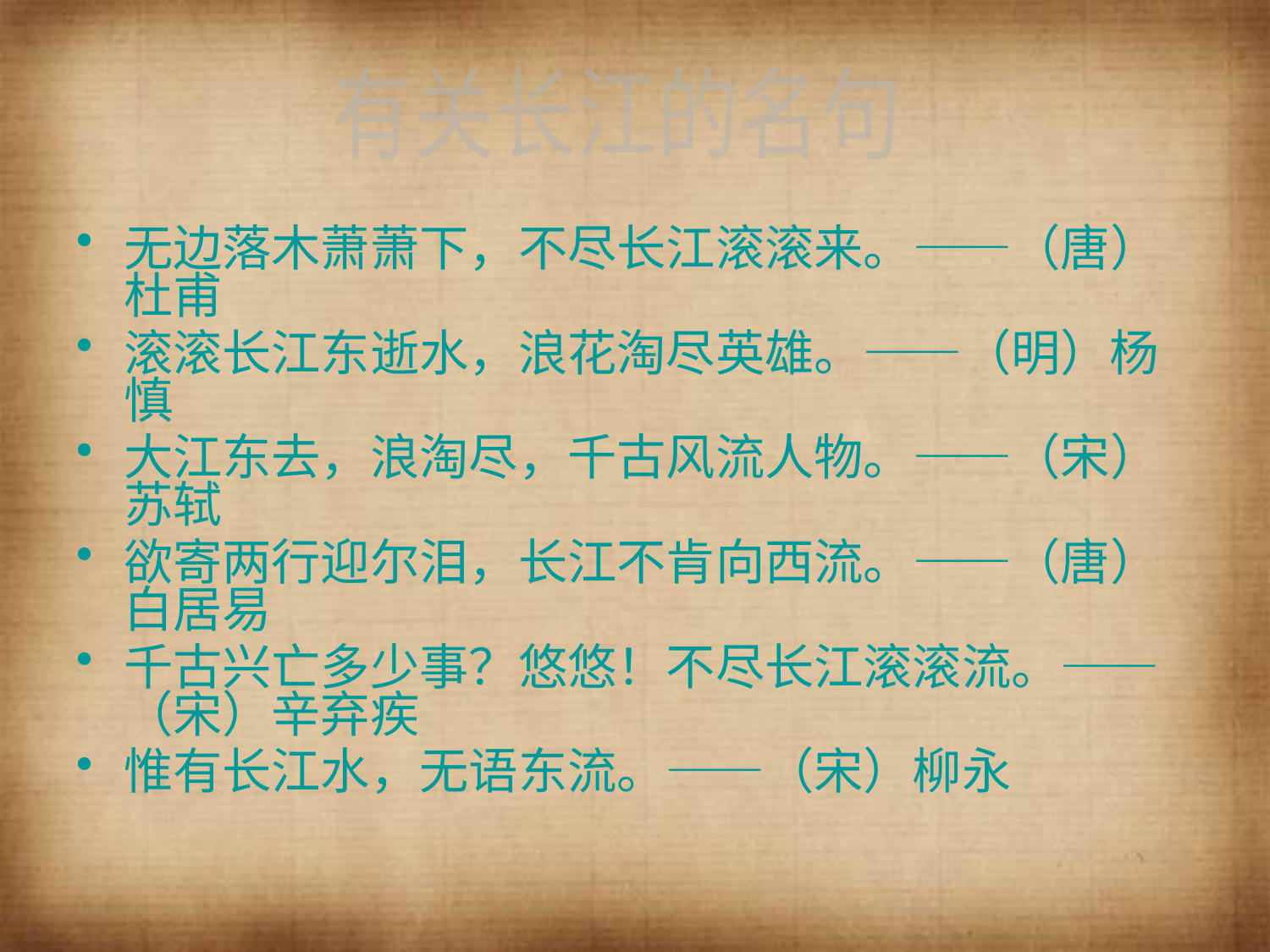

有关长江的名句
无边落木萧萧下，不尽长江滚滚来。——（唐）杜甫
滚滚长江东逝水，浪花淘尽英雄。——（明）杨慎
大江东去，浪淘尽，千古风流人物。——（宋）苏轼
欲寄两行迎尔泪，长江不肯向西流。——（唐）白居易
千古兴亡多少事？悠悠！不尽长江滚滚流。——（宋）辛弃疾
惟有长江水，无语东流。——（宋）柳永